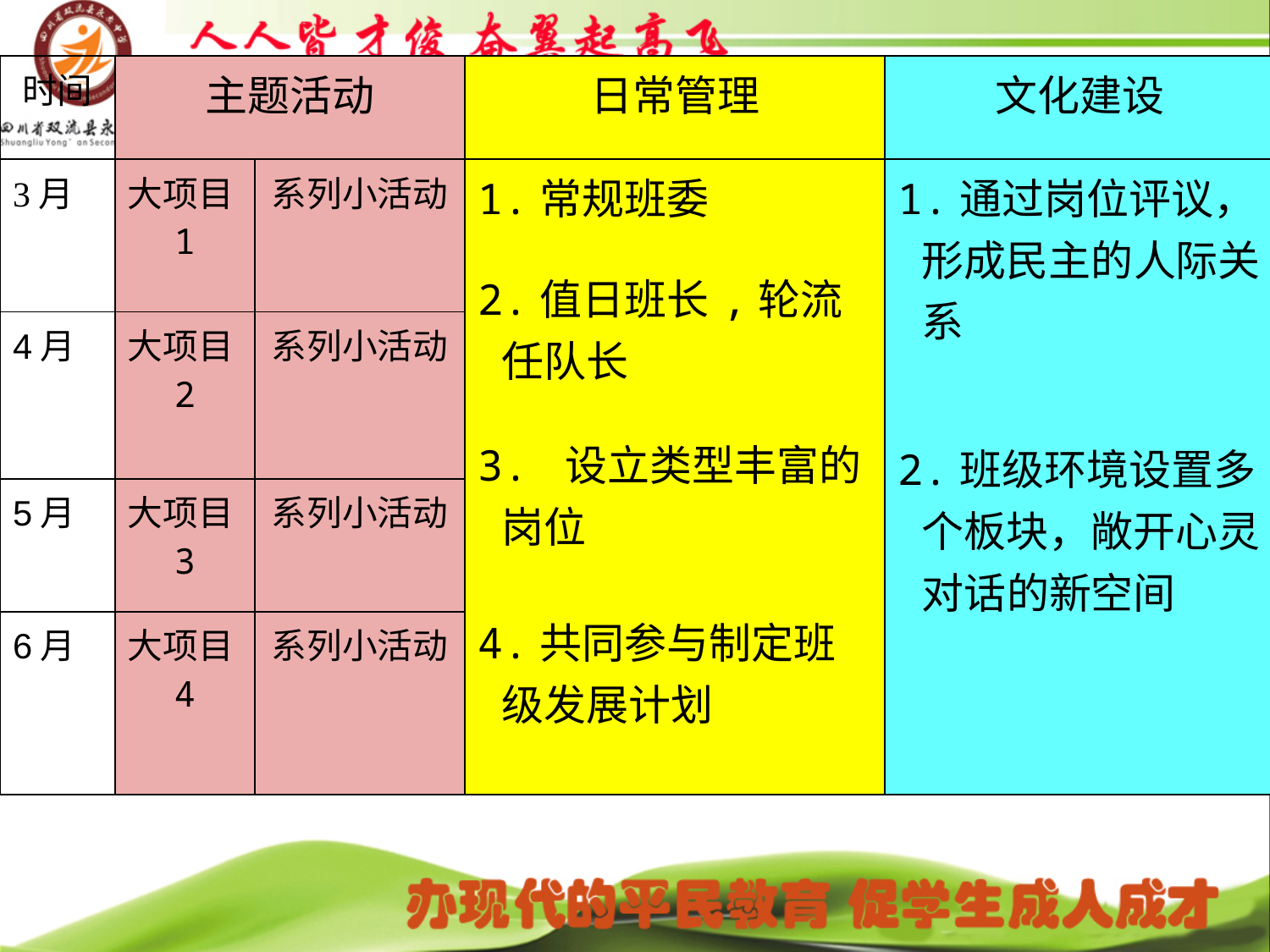

| 时间 | 主题活动 |  | 日常管理 | 文化建设 |
| --- | --- | --- | --- | --- |
| 3月 | 大项目1 | 系列小活动 | 1.常规班委 2.值日班长,轮流任队长 3. 设立类型丰富的岗位 4.共同参与制定班级发展计划 | 1.通过岗位评议，形成民主的人际关系 2.班级环境设置多个板块，敞开心灵对话的新空间 |
| 4月 | 大项目2 | 系列小活动 |  |  |
| 5月 | 大项目3 | 系列小活动 |  |  |
| 6月 | 大项目4 | 系列小活动 |  |  |